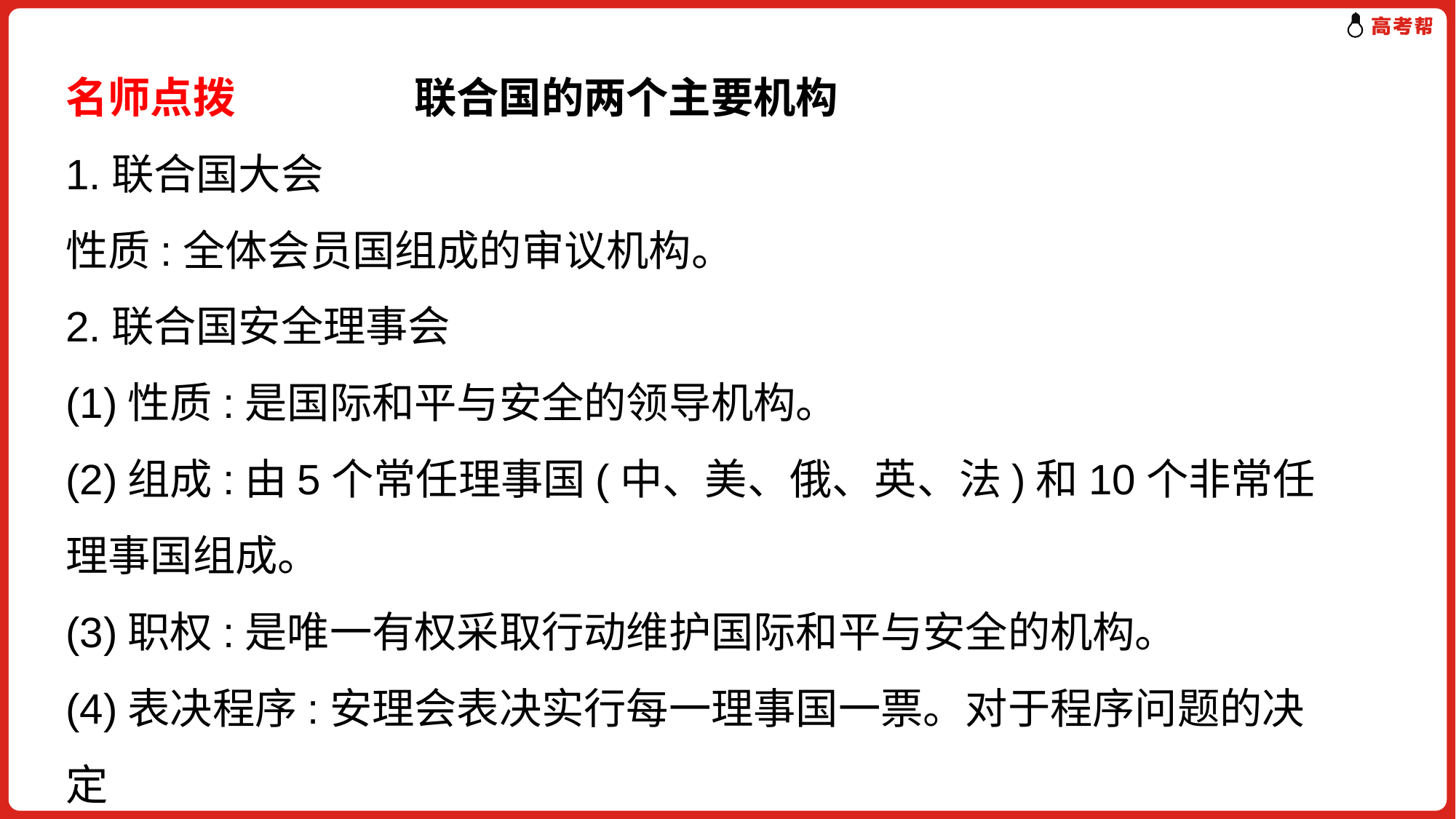

名师点拨 　　　　联合国的两个主要机构
1.联合国大会
性质:全体会员国组成的审议机构。
2.联合国安全理事会
(1)性质:是国际和平与安全的领导机构。
(2)组成:由5个常任理事国(中、美、俄、英、法)和10个非常任理事国组成。
(3)职权:是唯一有权采取行动维护国际和平与安全的机构。
(4)表决程序:安理会表决实行每一理事国一票。对于程序问题的决定